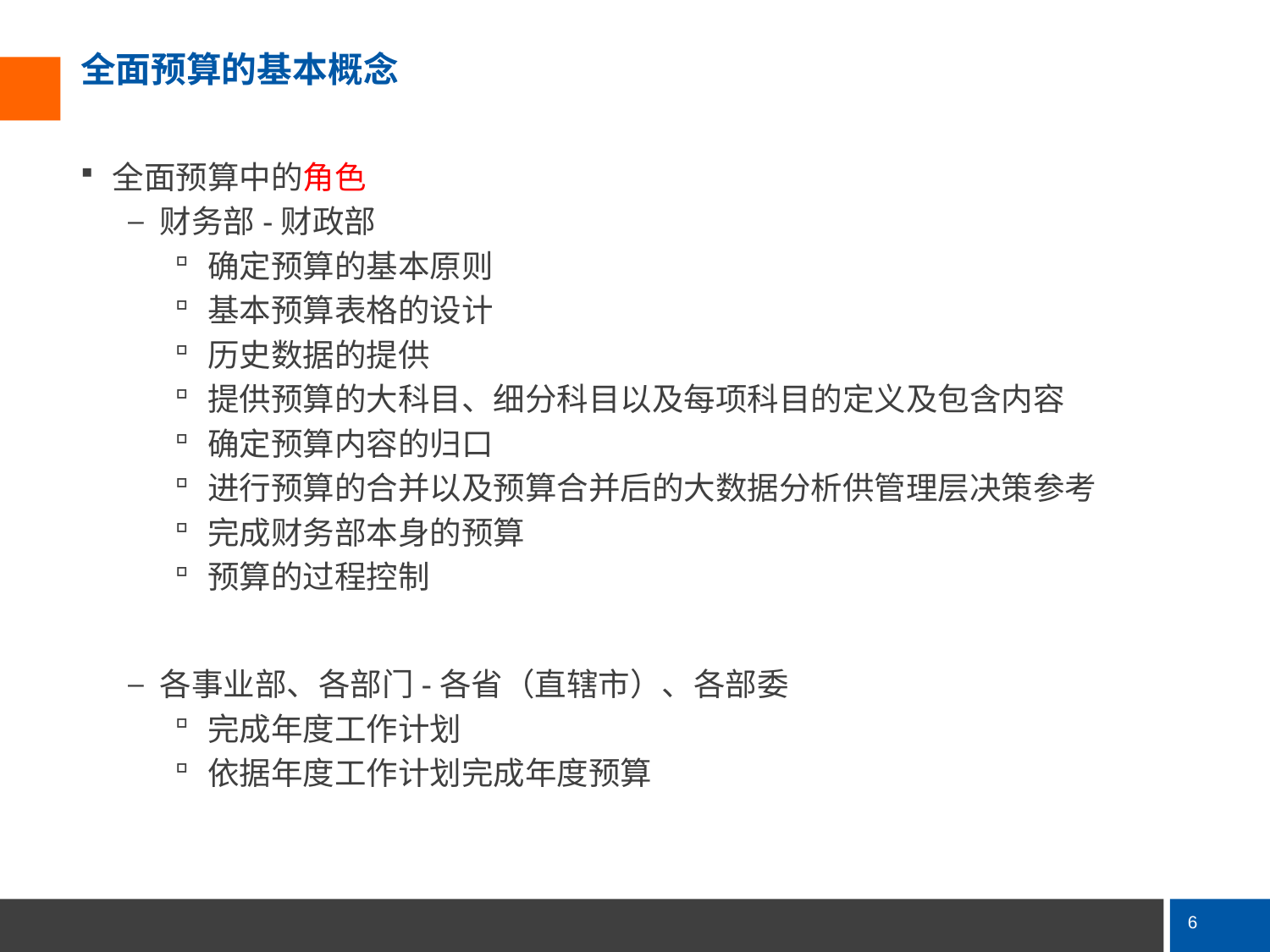

# 全面预算的基本概念
全面预算中的角色
财务部-财政部
确定预算的基本原则
基本预算表格的设计
历史数据的提供
提供预算的大科目、细分科目以及每项科目的定义及包含内容
确定预算内容的归口
进行预算的合并以及预算合并后的大数据分析供管理层决策参考
完成财务部本身的预算
预算的过程控制

各事业部、各部门-各省（直辖市）、各部委
完成年度工作计划
依据年度工作计划完成年度预算